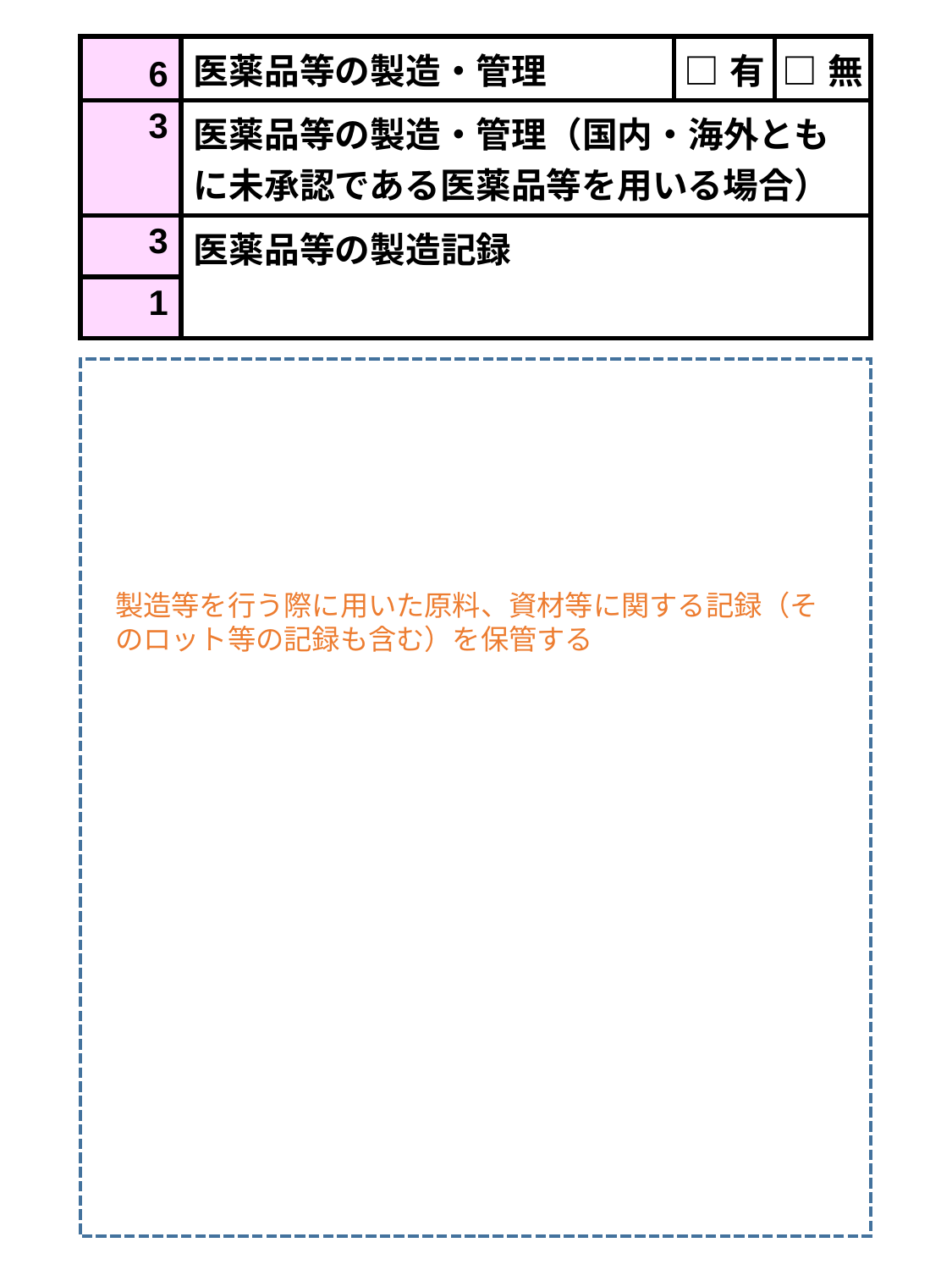

| 6 | 医薬品等の製造・管理 | □有 | □無 |
| --- | --- | --- | --- |
| 3 | 医薬品等の製造・管理（国内・海外ともに未承認である医薬品等を用いる場合） |  |  |
| 3 | 医薬品等の製造記録 |  |  |
| 1 |  |  |  |

製造等を行う際に用いた原料、資材等に関する記録（そのロット等の記録も含む）を保管する